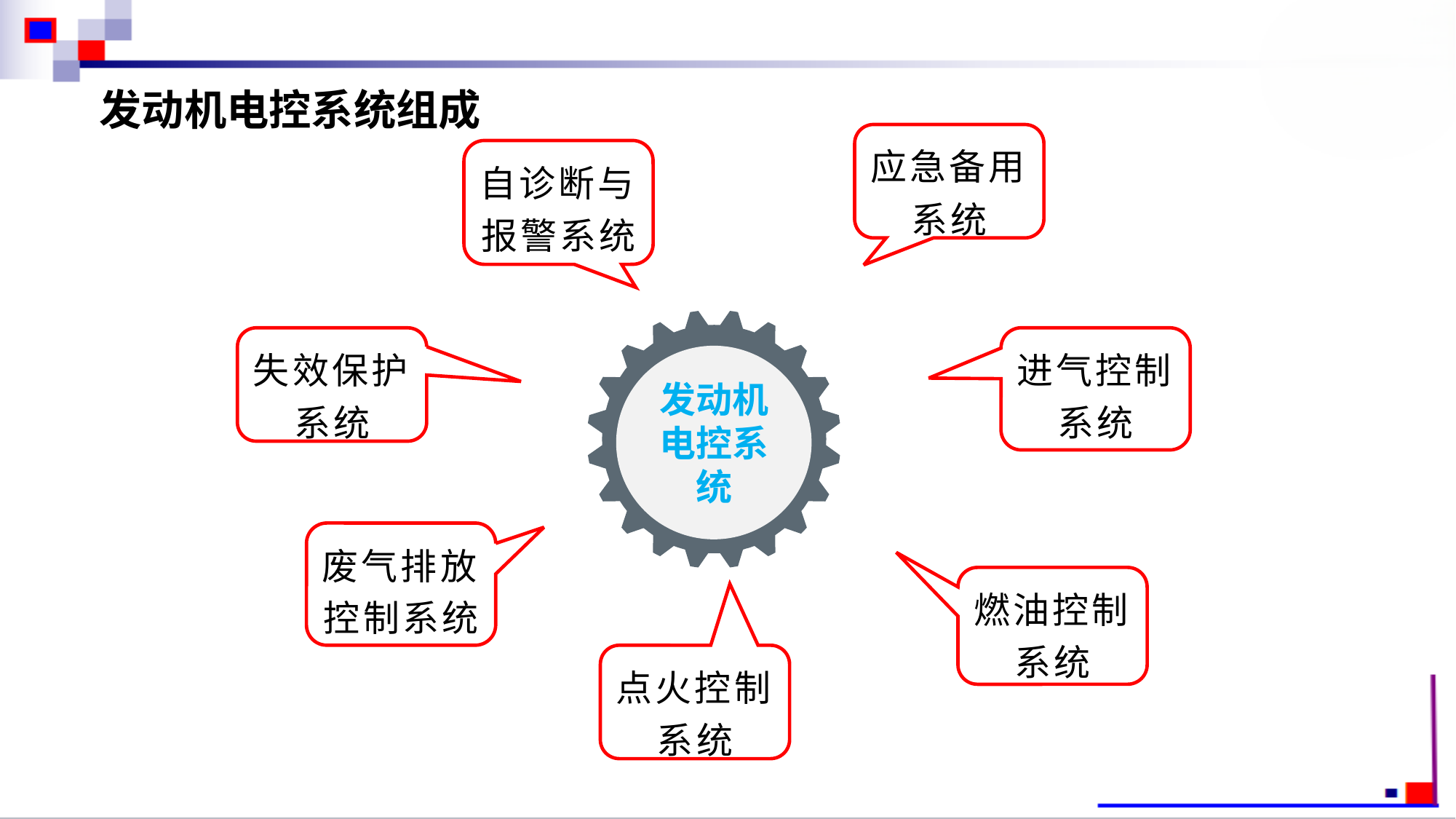

发动机电控系统组成
应急备用系统
自诊断与报警系统

发动机电控系统
失效保护系统
进气控制系统
废气排放控制系统
燃油控制系统
点火控制系统